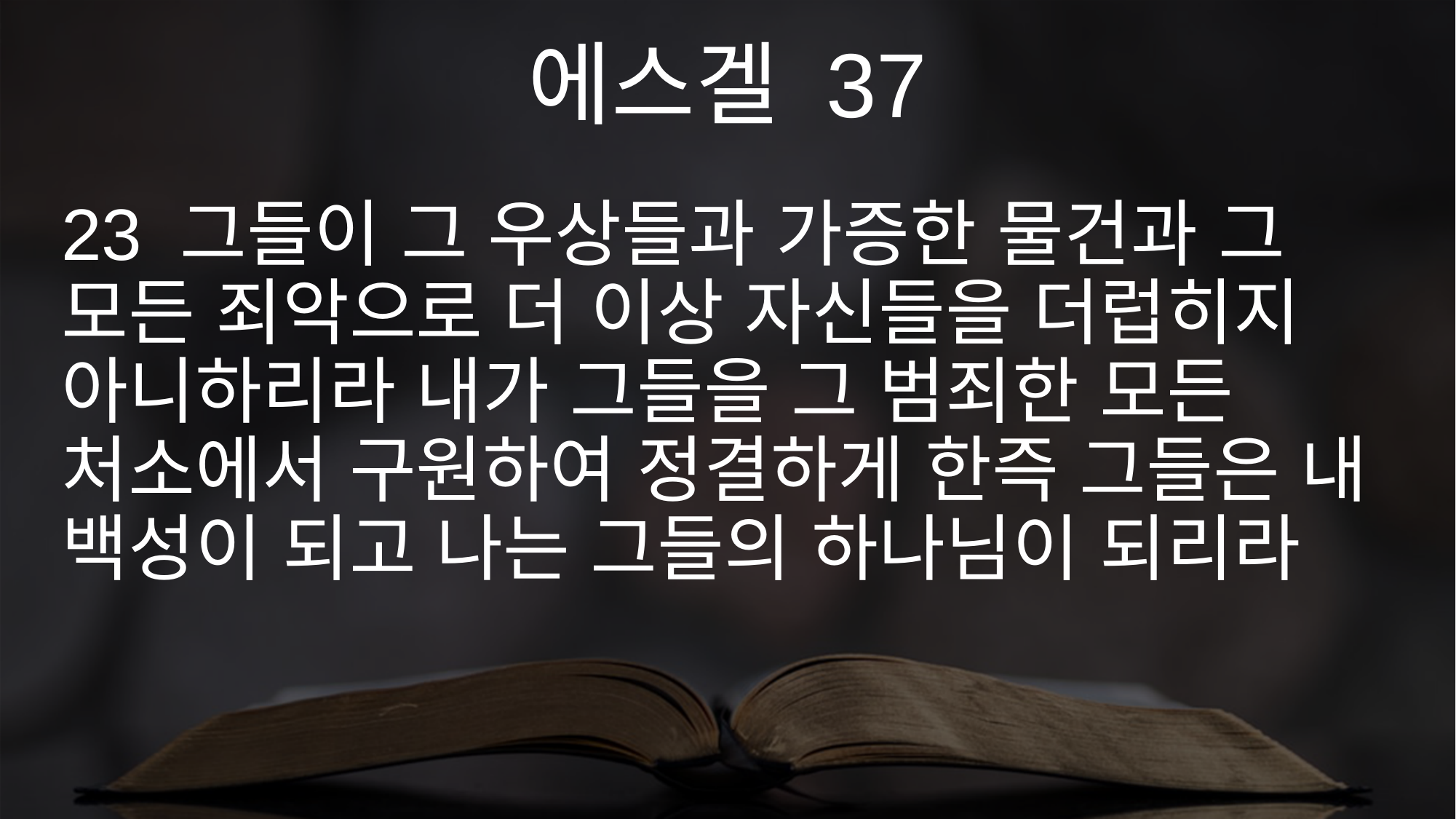

에스겔 37
23 그들이 그 우상들과 가증한 물건과 그 모든 죄악으로 더 이상 자신들을 더럽히지 아니하리라 내가 그들을 그 범죄한 모든 처소에서 구원하여 정결하게 한즉 그들은 내 백성이 되고 나는 그들의 하나님이 되리라